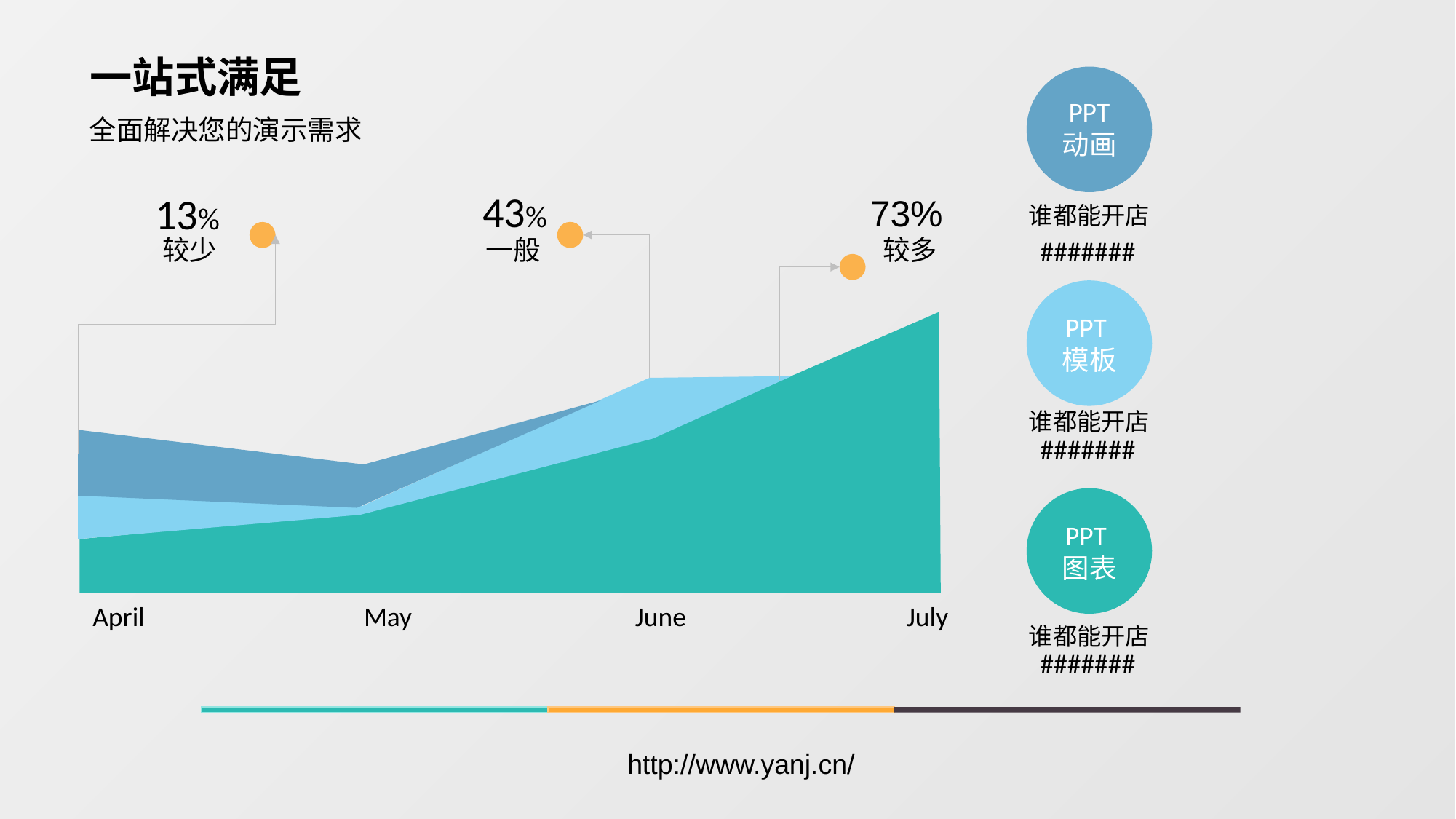

一站式满足

PPT
动画
谁都能开店
#######
全面解决您的演示需求

43%
一般
13%
较少
73%
较多

PPT模板
谁都能开店
#######

PPT图表
谁都能开店
#######
April
May
June
July

http://www.yanj.cn/